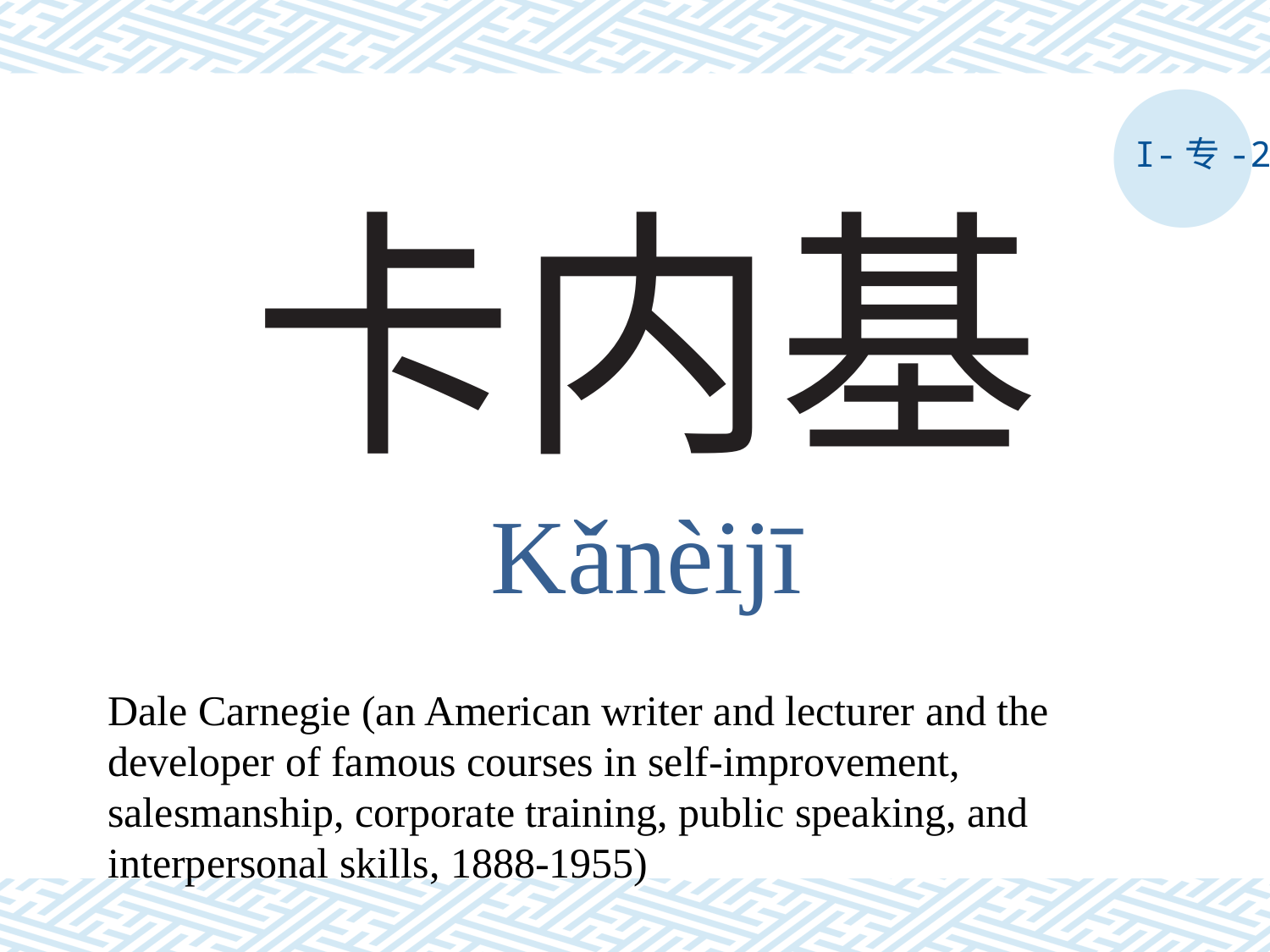

I-专-2

# 卡内基
Kǎnèijī
Dale Carnegie (an American writer and lecturer and the developer of famous courses in self-improvement, salesmanship, corporate training, public speaking, and interpersonal skills, 1888-1955)